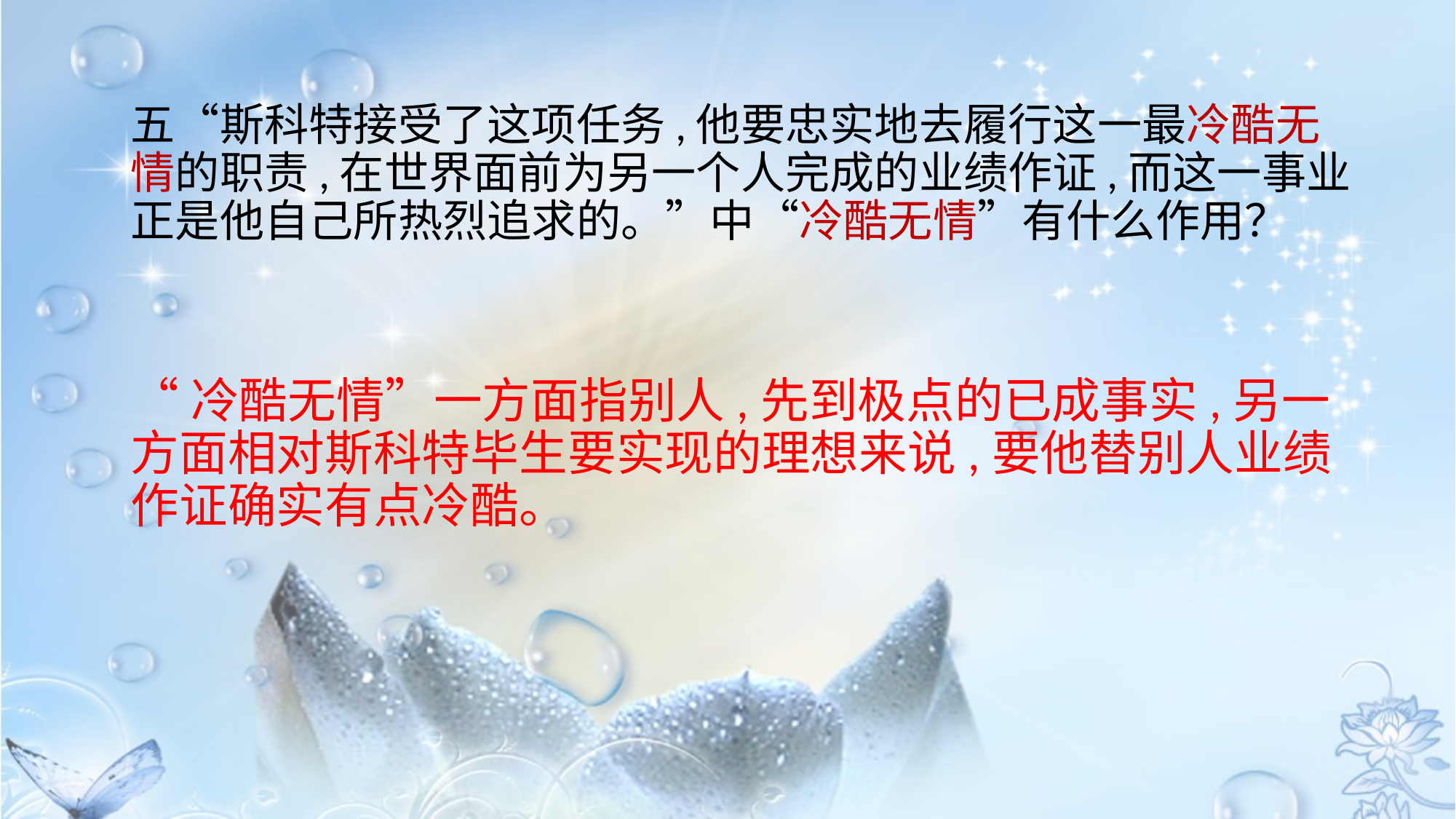

# 五“斯科特接受了这项任务,他要忠实地去履行这一最冷酷无情的职责,在世界面前为另一个人完成的业绩作证,而这一事业正是他自己所热烈追求的。”中“冷酷无情”有什么作用？
“冷酷无情”一方面指别人,先到极点的已成事实,另一方面相对斯科特毕生要实现的理想来说,要他替别人业绩作证确实有点冷酷。